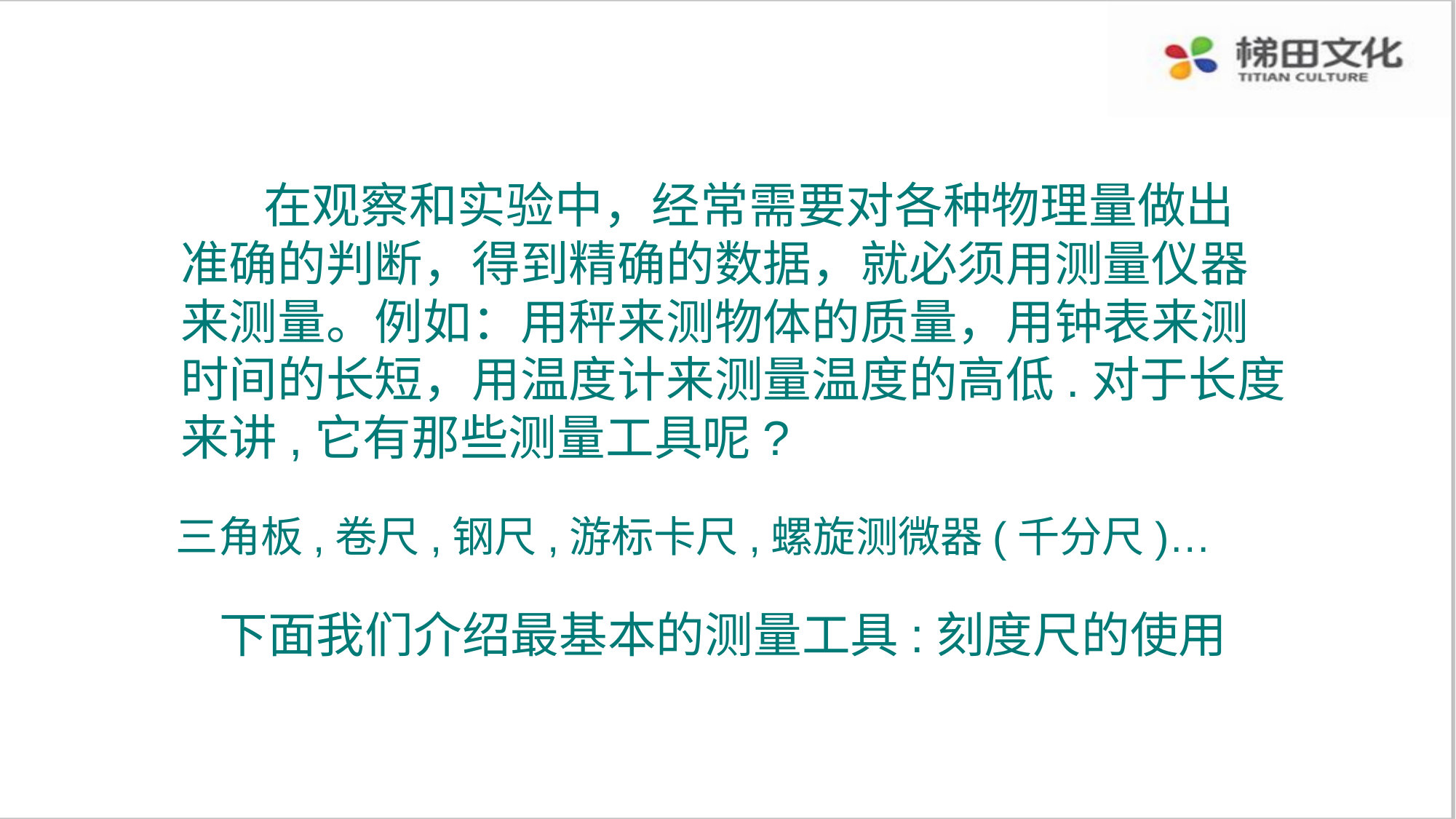

在观察和实验中，经常需要对各种物理量做出
准确的判断，得到精确的数据，就必须用测量仪器
来测量。例如：用秤来测物体的质量，用钟表来测
时间的长短，用温度计来测量温度的高低.对于长度
来讲,它有那些测量工具呢?
三角板,卷尺,钢尺,游标卡尺,螺旋测微器(千分尺)…
下面我们介绍最基本的测量工具:刻度尺的使用